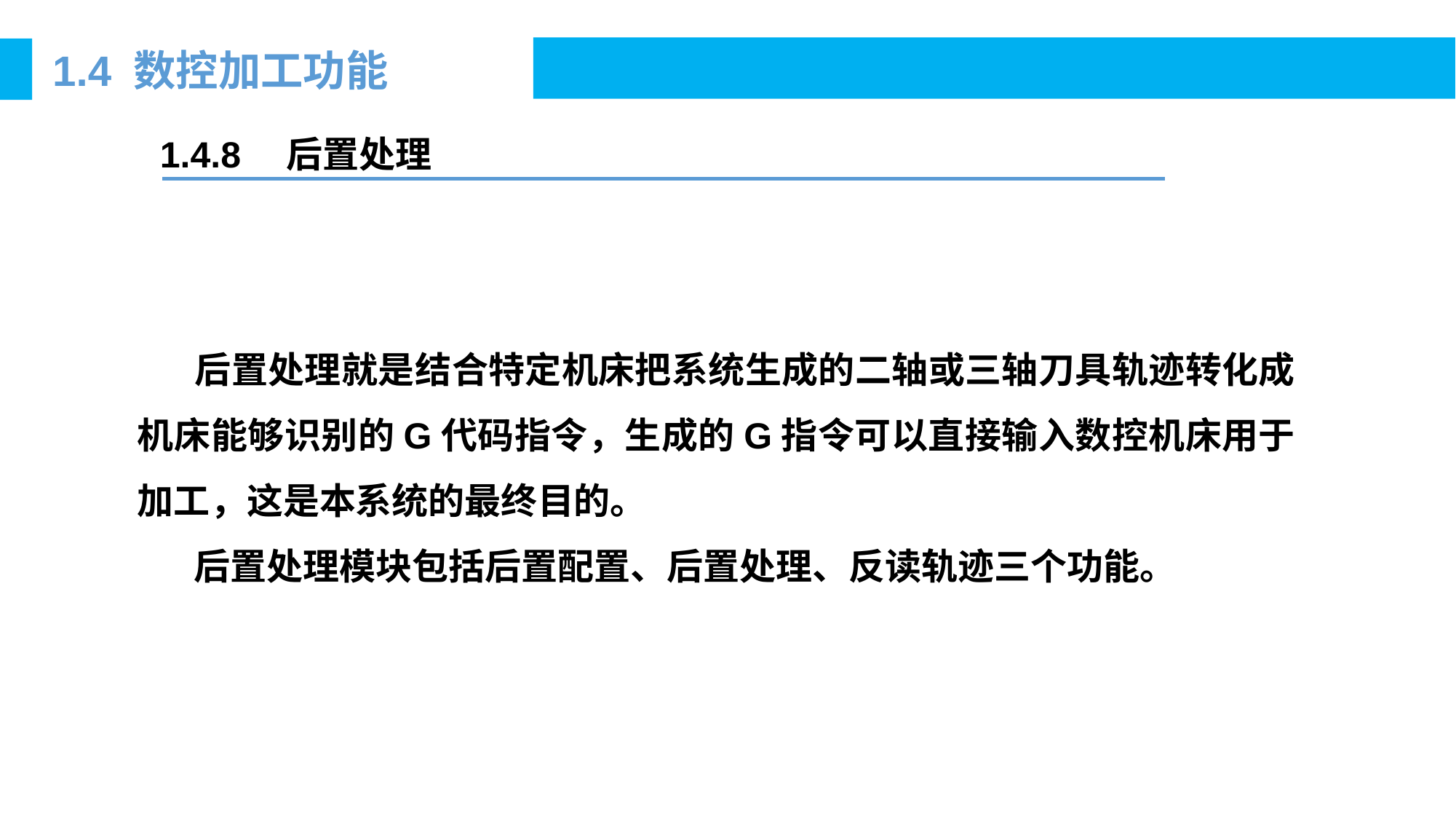

1.4 数控加工功能
1.4.8　后置处理
  后置处理就是结合特定机床把系统生成的二轴或三轴刀具轨迹转化成机床能够识别的G代码指令，生成的G指令可以直接输入数控机床用于加工，这是本系统的最终目的。
  后置处理模块包括后置配置、后置处理、反读轨迹三个功能。